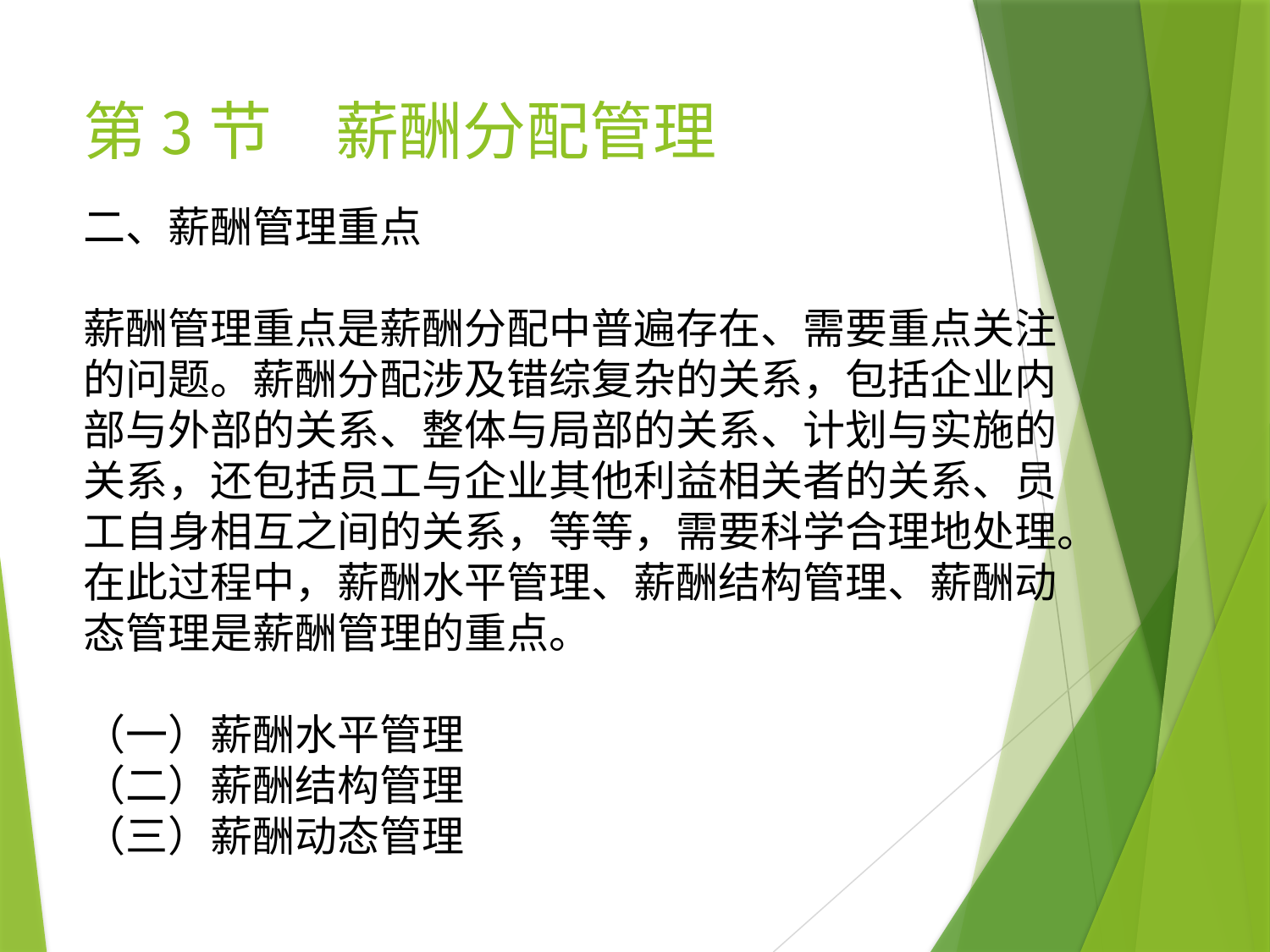

# 第3节　薪酬分配管理
二、薪酬管理重点

薪酬管理重点是薪酬分配中普遍存在、需要重点关注的问题。薪酬分配涉及错综复杂的关系，包括企业内部与外部的关系、整体与局部的关系、计划与实施的关系，还包括员工与企业其他利益相关者的关系、员工自身相互之间的关系，等等，需要科学合理地处理。在此过程中，薪酬水平管理、薪酬结构管理、薪酬动态管理是薪酬管理的重点。

（一）薪酬水平管理
（二）薪酬结构管理
（三）薪酬动态管理